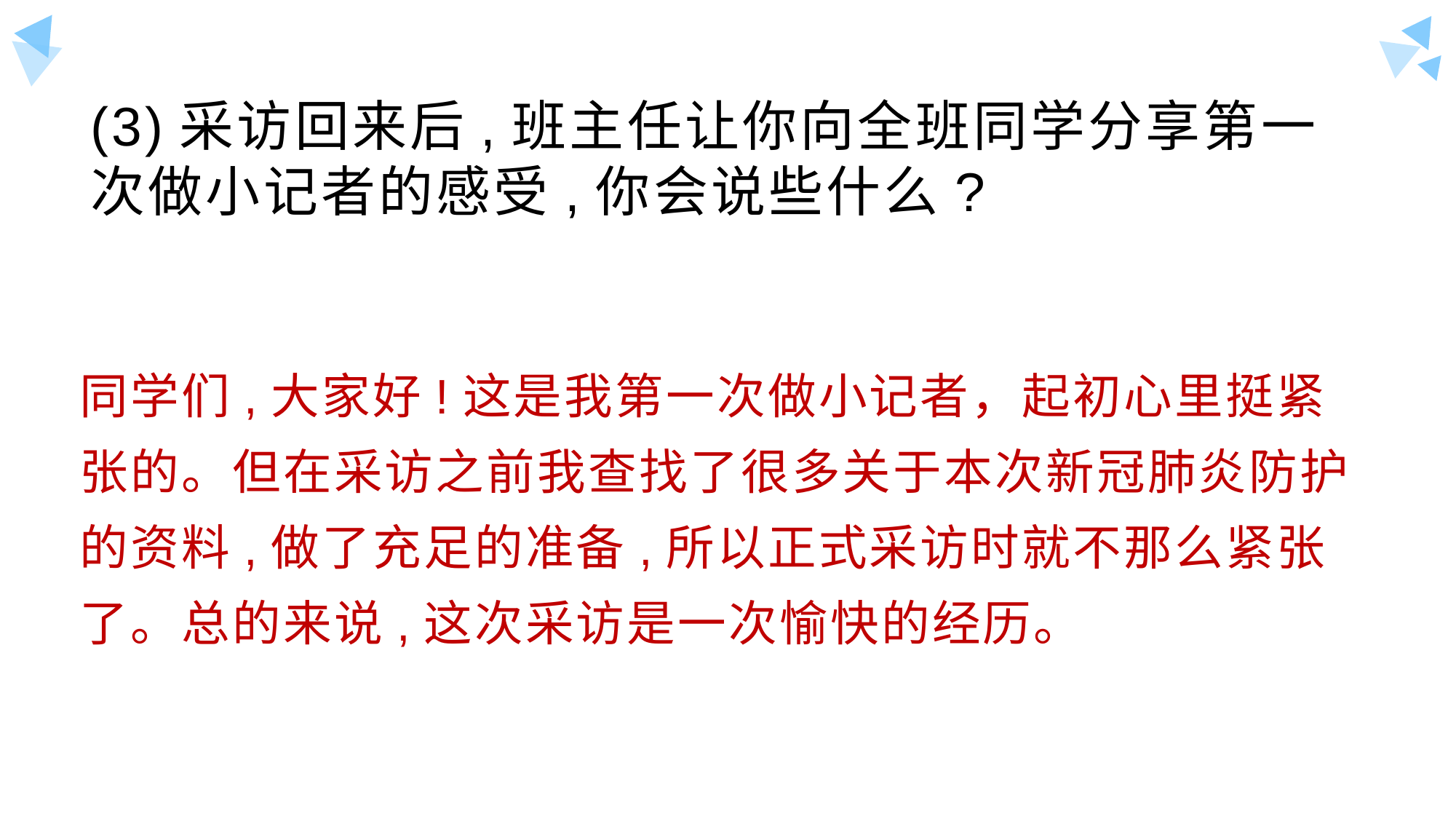

# (3)采访回来后,班主任让你向全班同学分享第一次做小记者的感受,你会说些什么?
同学们,大家好!这是我第一次做小记者，起初心里挺紧张的。但在采访之前我查找了很多关于本次新冠肺炎防护的资料,做了充足的准备,所以正式采访时就不那么紧张了。总的来说,这次采访是一次愉快的经历。